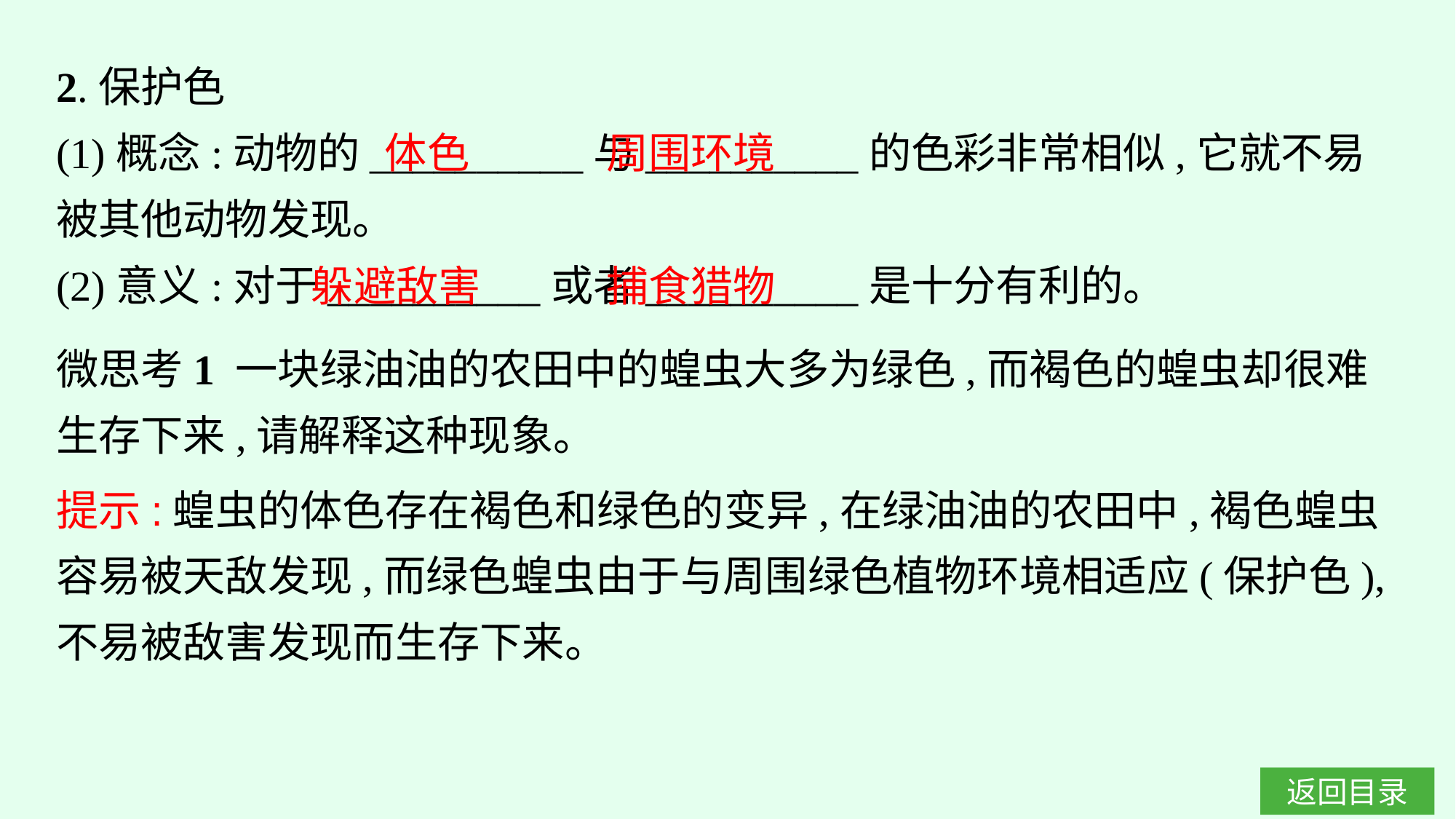

2.保护色
(1)概念:动物的__________与__________的色彩非常相似,它就不易被其他动物发现。
(2)意义:对于__________或者__________是十分有利的。
体色
周围环境
捕食猎物
躲避敌害
微思考1 一块绿油油的农田中的蝗虫大多为绿色,而褐色的蝗虫却很难生存下来,请解释这种现象。
提示:蝗虫的体色存在褐色和绿色的变异,在绿油油的农田中,褐色蝗虫容易被天敌发现,而绿色蝗虫由于与周围绿色植物环境相适应(保护色),不易被敌害发现而生存下来。